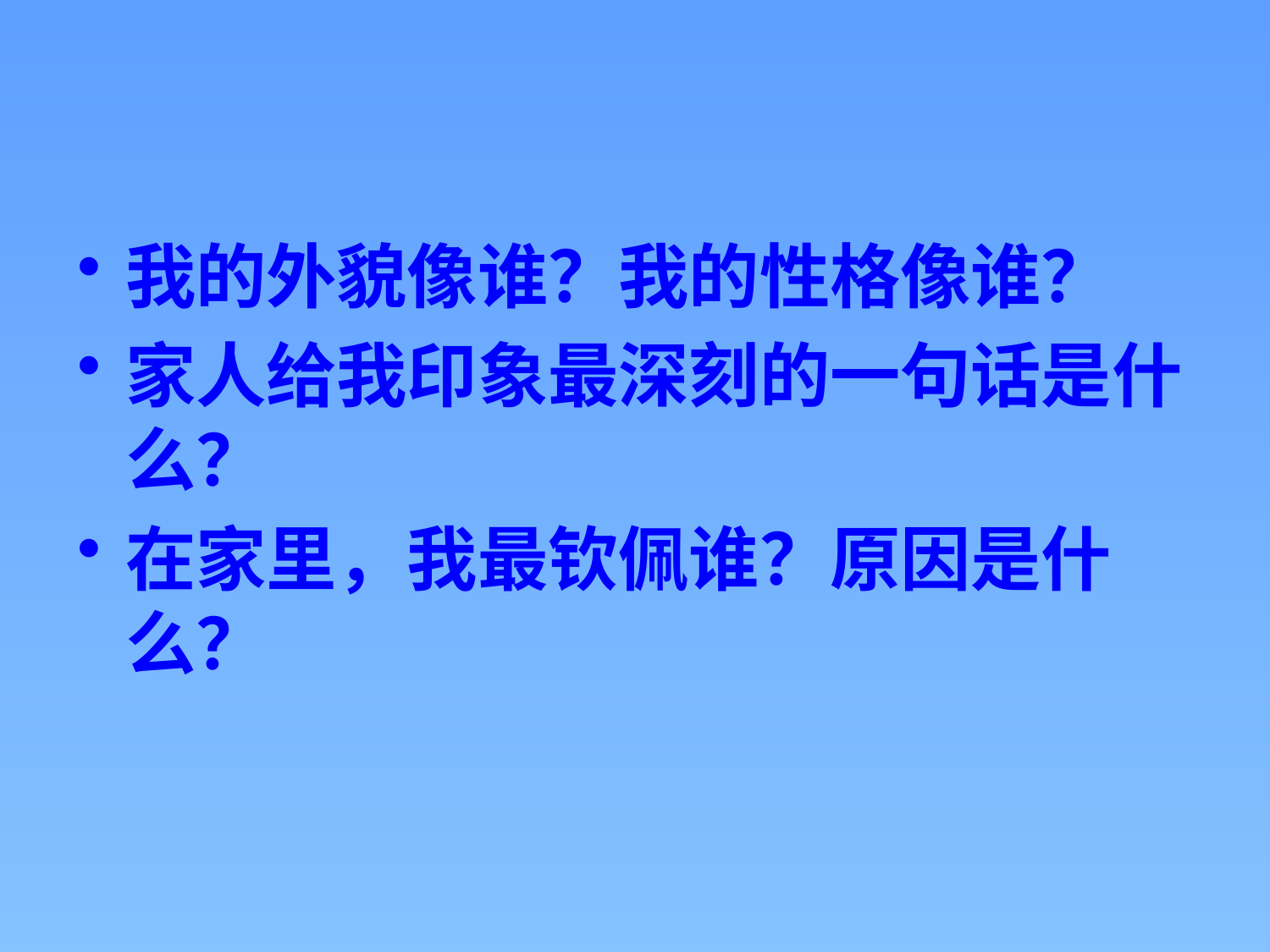

我的外貌像谁？我的性格像谁？
家人给我印象最深刻的一句话是什么？
在家里，我最钦佩谁？原因是什么？